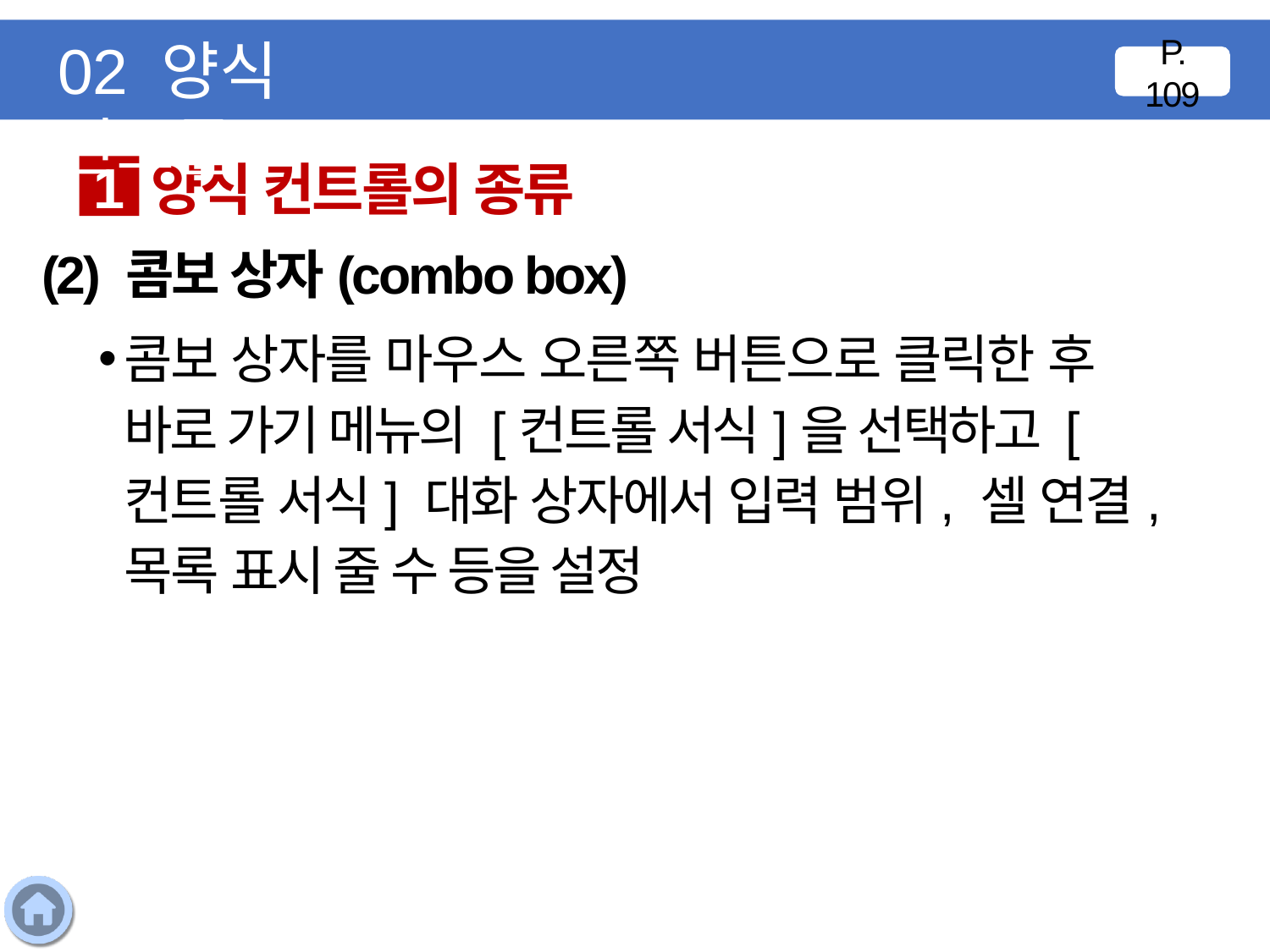

02 양식 컨트롤
P. 109
양식 컨트롤의 종류
1
(2) 콤보 상자(combo box)
콤보 상자를 마우스 오른쪽 버튼으로 클릭한 후 바로 가기 메뉴의 [컨트롤 서식]을 선택하고 [컨트롤 서식] 대화 상자에서 입력 범위, 셀 연결, 목록 표시 줄 수 등을 설정